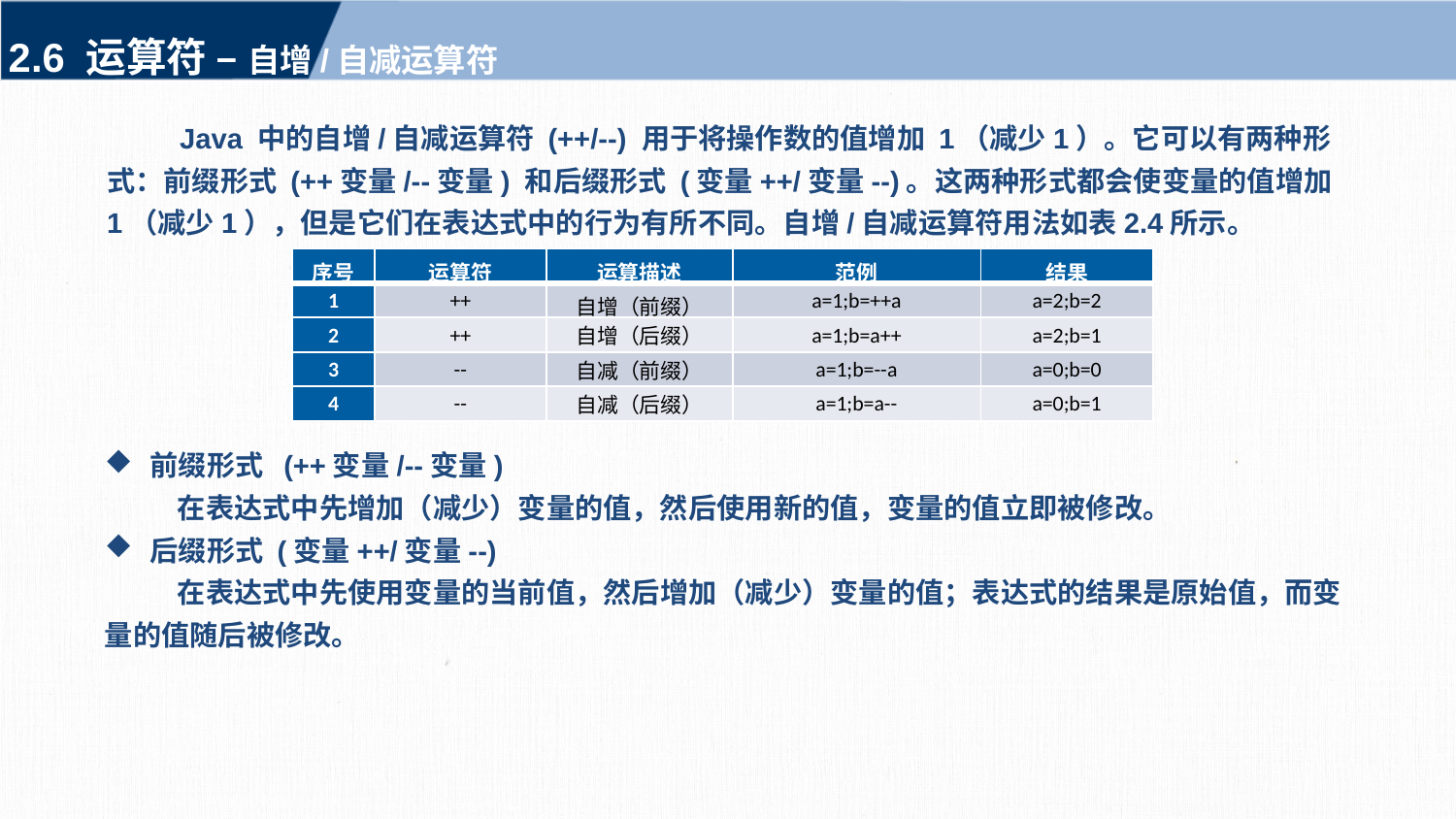

2.6 运算符 – 自增/自减运算符
Java 中的自增/自减运算符 (++/--) 用于将操作数的值增加 1（减少1）。它可以有两种形式：前缀形式 (++变量/--变量) 和后缀形式 (变量++/变量--)。这两种形式都会使变量的值增加 1（减少1），但是它们在表达式中的行为有所不同。自增/自减运算符用法如表2.4所示。
| 序号 | 运算符 | 运算描述 | 范例 | 结果 |
| --- | --- | --- | --- | --- |
| 1 | ++ | 自增（前缀） | a=1;b=++a | a=2;b=2 |
| 2 | ++ | 自增（后缀） | a=1;b=a++ | a=2;b=1 |
| 3 | -- | 自减（前缀） | a=1;b=--a | a=0;b=0 |
| 4 | -- | 自减（后缀） | a=1;b=a-- | a=0;b=1 |
前缀形式  (++变量/--变量)
在表达式中先增加（减少）变量的值，然后使用新的值，变量的值立即被修改。
后缀形式 (变量++/变量--)
在表达式中先使用变量的当前值，然后增加（减少）变量的值；表达式的结果是原始值，而变量的值随后被修改。